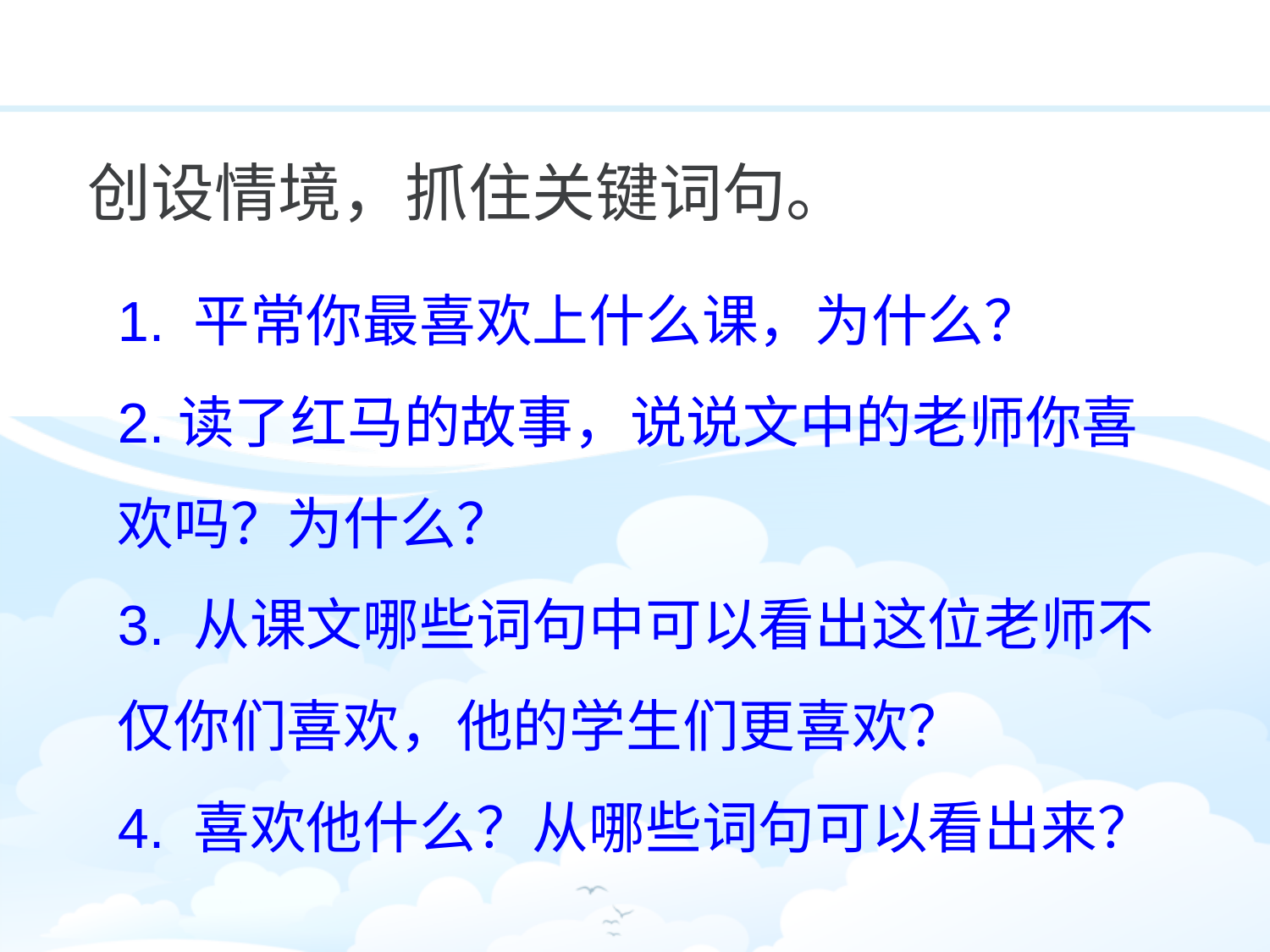

创设情境，抓住关键词句。
1. 平常你最喜欢上什么课，为什么？
2.读了红马的故事，说说文中的老师你喜欢吗？为什么？
3. 从课文哪些词句中可以看出这位老师不仅你们喜欢，他的学生们更喜欢？
4. 喜欢他什么？从哪些词句可以看出来？